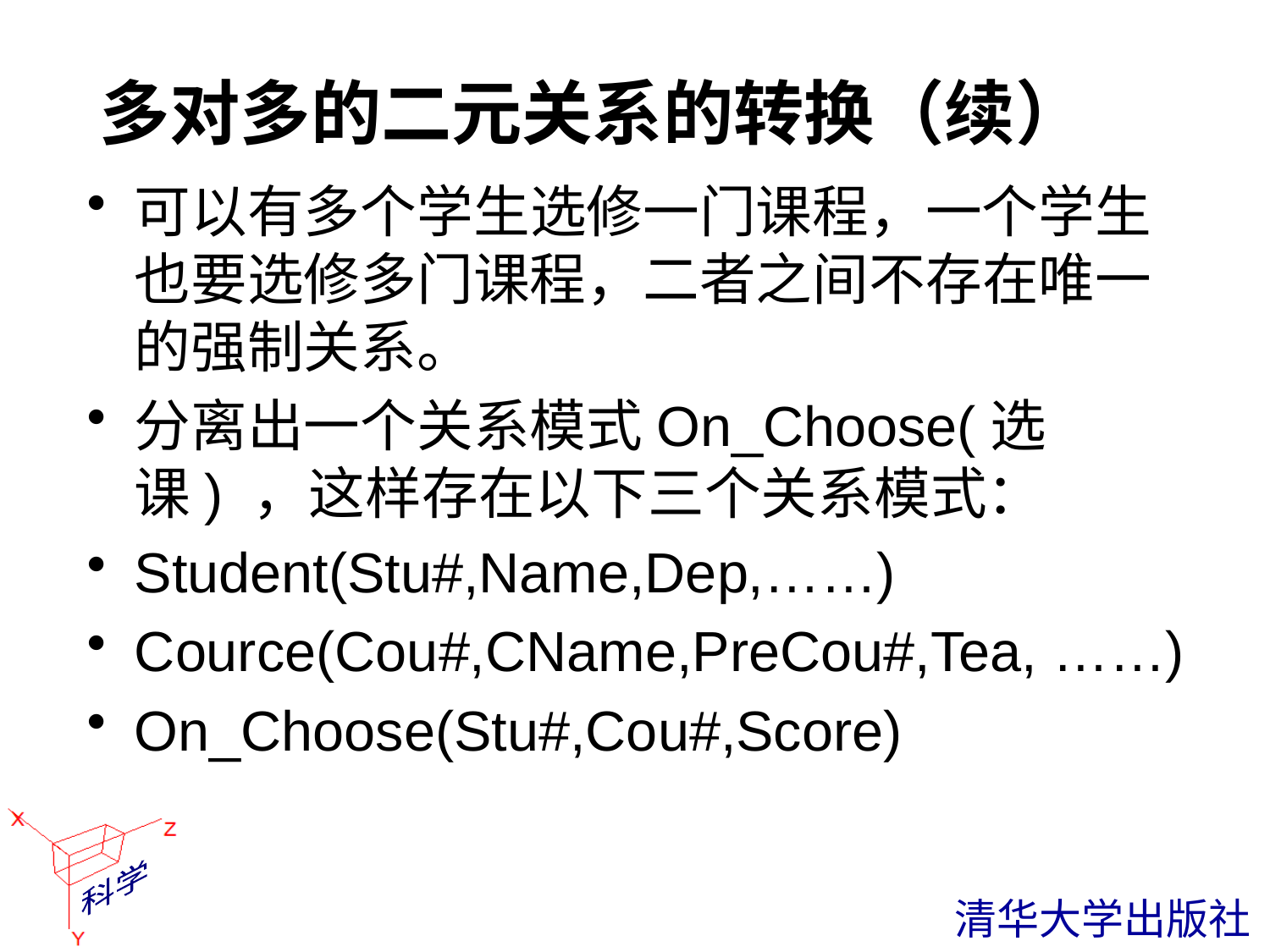

# 多对多的二元关系的转换（续）
可以有多个学生选修一门课程，一个学生也要选修多门课程，二者之间不存在唯一的强制关系。
分离出一个关系模式On_Choose(选课) ，这样存在以下三个关系模式：
Student(Stu#,Name,Dep,……)
Cource(Cou#,CName,PreCou#,Tea, ……)
On_Choose(Stu#,Cou#,Score)

      清华大学出版社